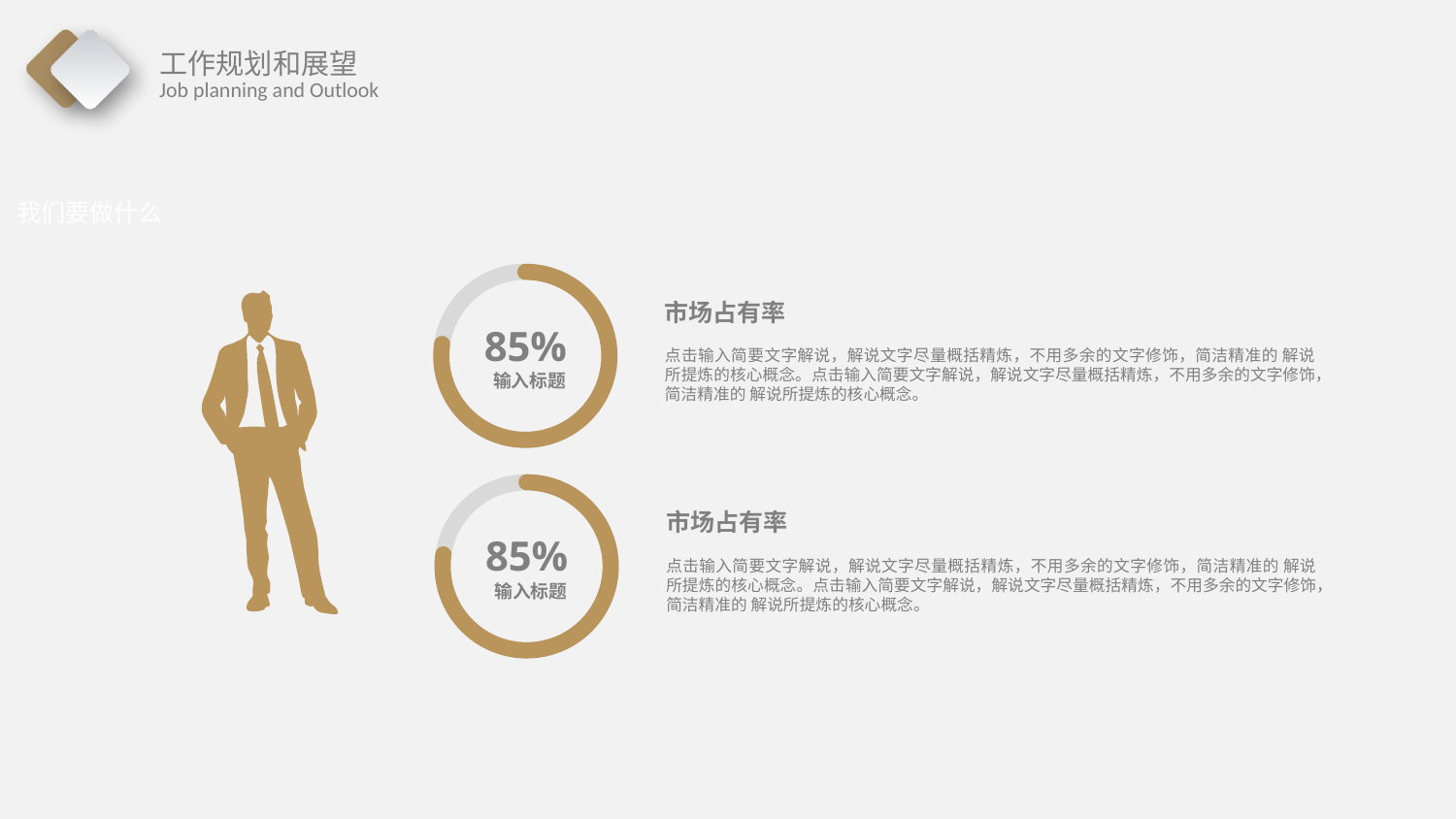

我们要做什么
85%
 输入标题

市场占有率

点击输入简要文字解说，解说文字尽量概括精炼，不用多余的文字修饰，简洁精准的 解说所提炼的核心概念。点击输入简要文字解说，解说文字尽量概括精炼，不用多余的文字修饰，简洁精准的 解说所提炼的核心概念。

85%
 输入标题

市场占有率

点击输入简要文字解说，解说文字尽量概括精炼，不用多余的文字修饰，简洁精准的 解说所提炼的核心概念。点击输入简要文字解说，解说文字尽量概括精炼，不用多余的文字修饰，简洁精准的 解说所提炼的核心概念。